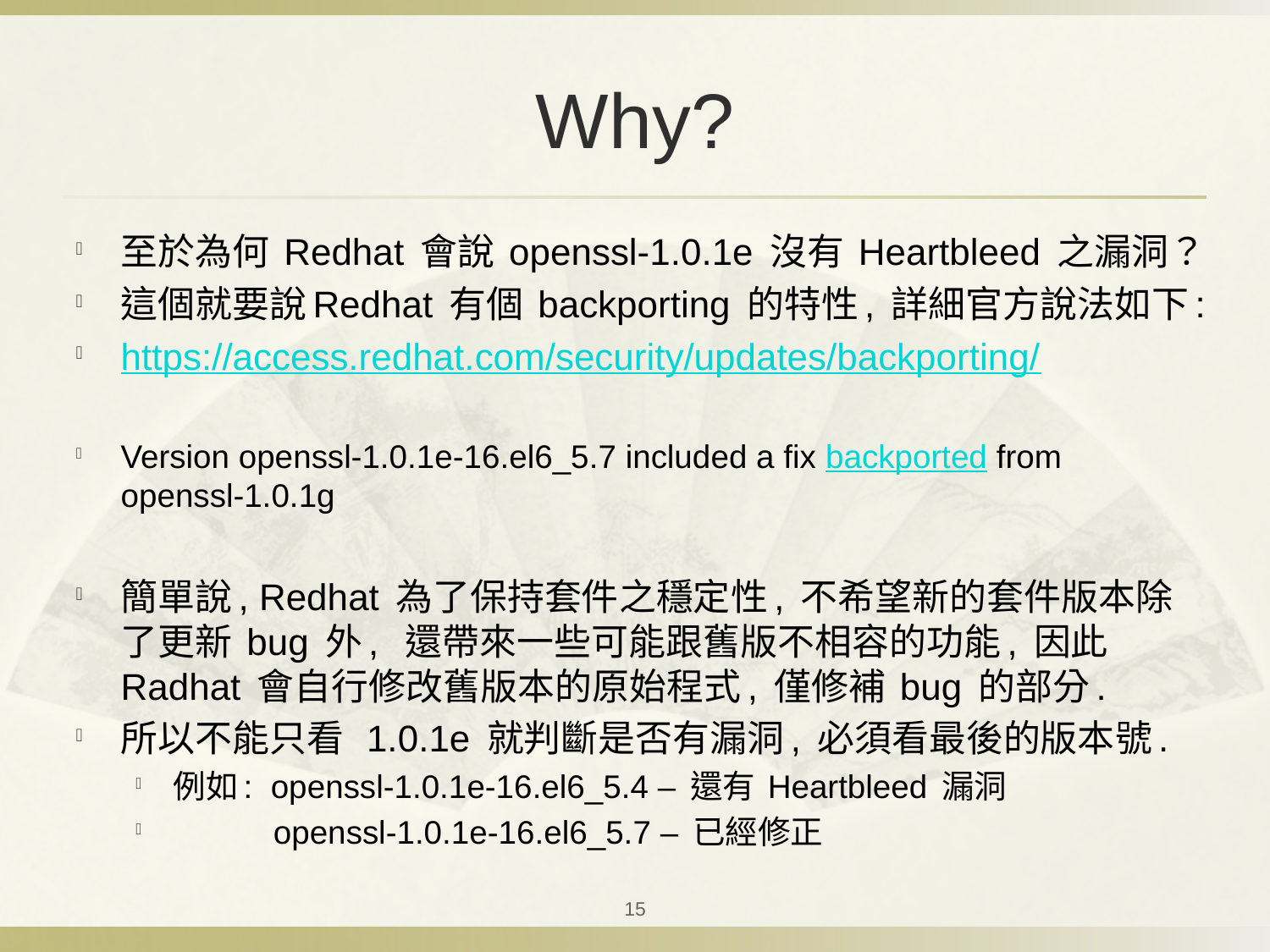

# Why?
至於為何 Redhat 會說 openssl-1.0.1e 沒有 Heartbleed 之漏洞？
這個就要說Redhat 有個 backporting 的特性, 詳細官方說法如下:
https://access.redhat.com/security/updates/backporting/

Version openssl-1.0.1e-16.el6_5.7 included a fix backported from openssl-1.0.1g

簡單說, Redhat 為了保持套件之穩定性, 不希望新的套件版本除了更新 bug 外,  還帶來一些可能跟舊版不相容的功能, 因此 Radhat 會自行修改舊版本的原始程式, 僅修補 bug 的部分.
所以不能只看  1.0.1e 就判斷是否有漏洞, 必須看最後的版本號.
例如:  openssl-1.0.1e-16.el6_5.4 – 還有 Heartbleed 漏洞
           openssl-1.0.1e-16.el6_5.7 – 已經修正

15